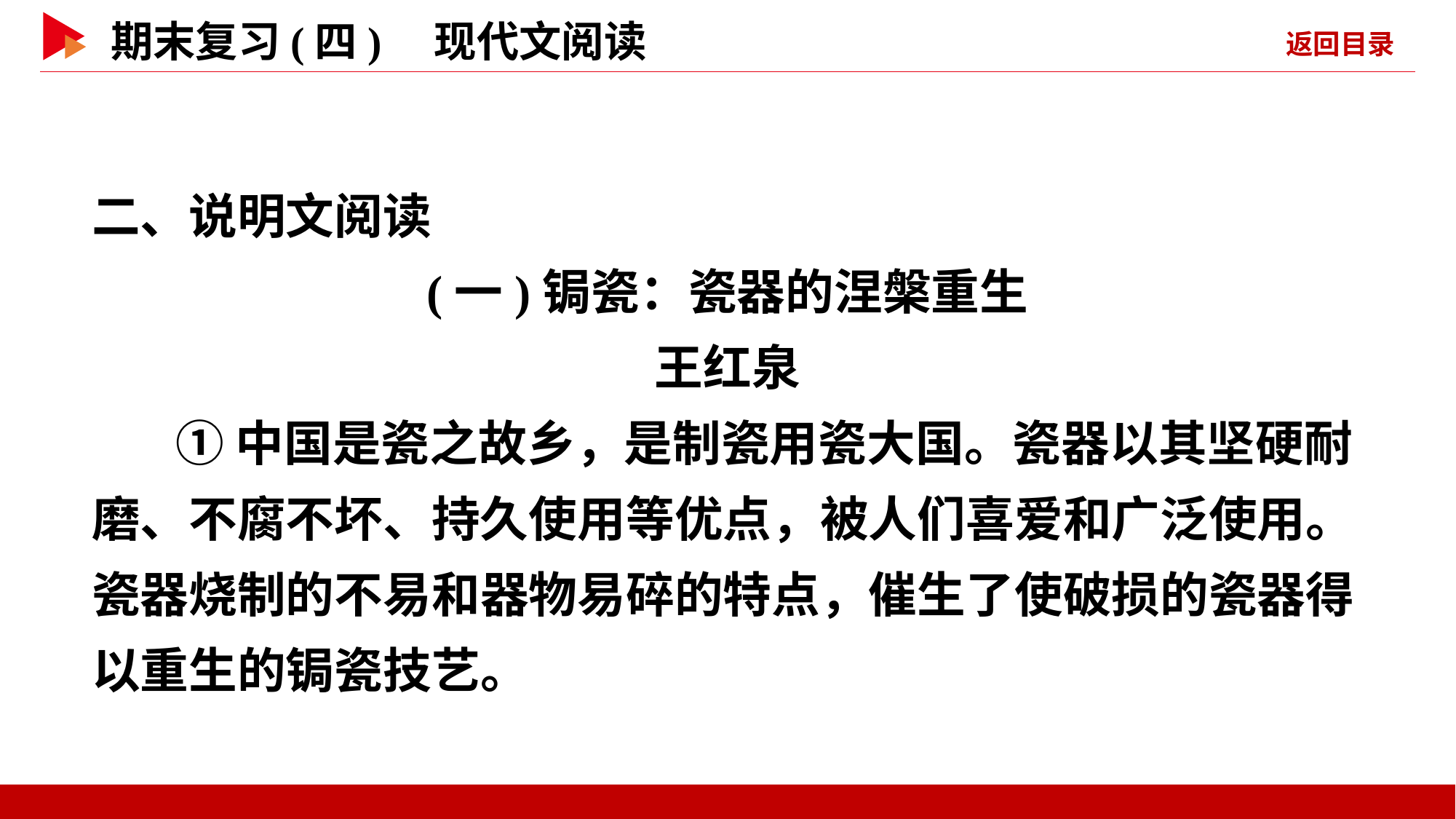

二、说明文阅读
(一)锔瓷：瓷器的涅槃重生
王红泉
①中国是瓷之故乡，是制瓷用瓷大国。瓷器以其坚硬耐磨、不腐不坏、持久使用等优点，被人们喜爱和广泛使用。瓷器烧制的不易和器物易碎的特点，催生了使破损的瓷器得以重生的锔瓷技艺。